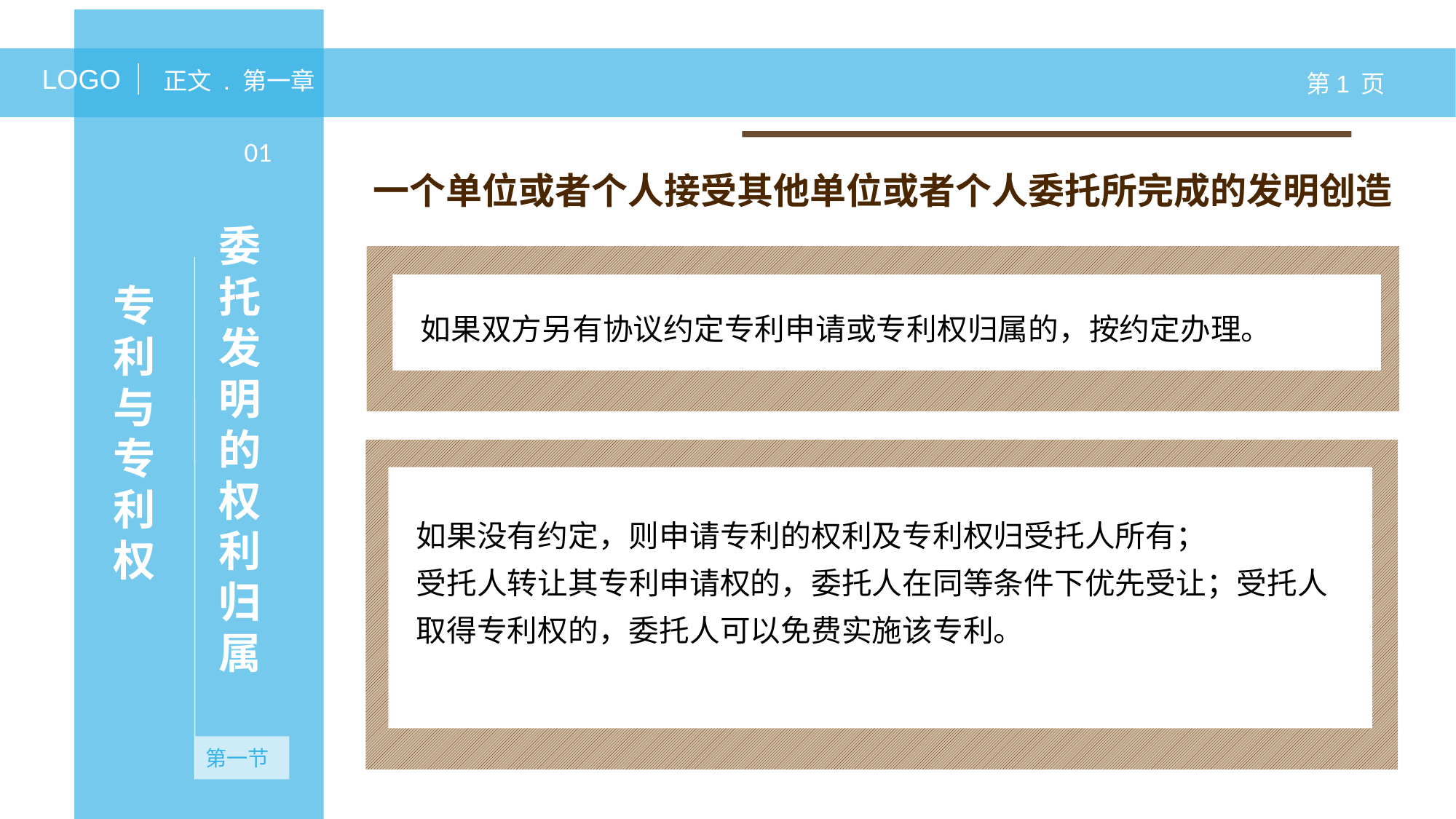

LOGO
正文 . 第一章

第1 页
委托发明的权利归属
01

一个单位或者个人接受其他单位或者个人委托所完成的发明创造

专利与专利权

如果双方另有协议约定专利申请或专利权归属的，按约定办理。
无资产

如果没有约定，则申请专利的权利及专利权归受托人所有；
受托人转让其专利申请权的，委托人在同等条件下优先受让；受托人取得专利权的，委托人可以免费实施该专利。
第一节